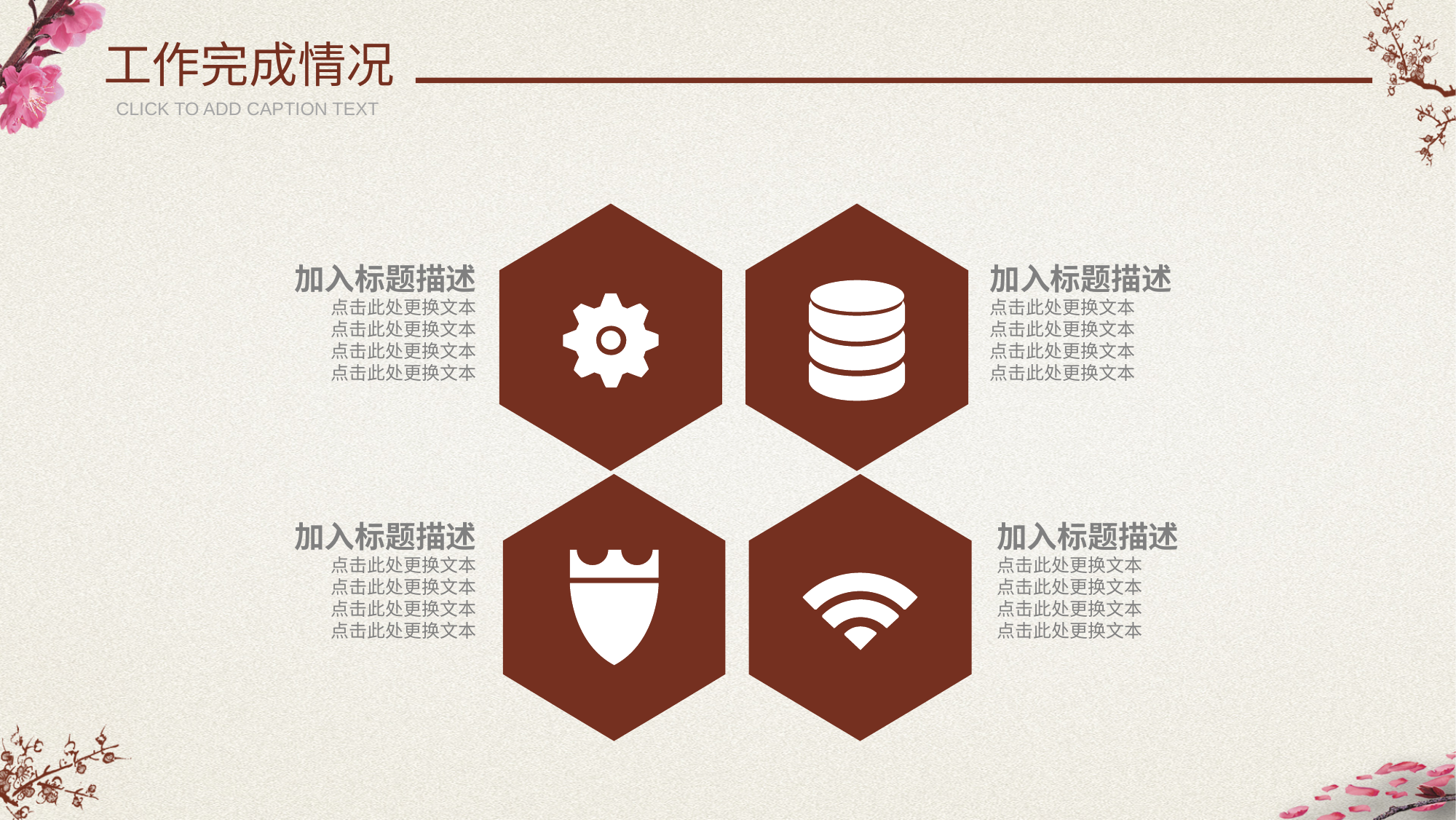

工作完成情况

CLICK TO ADD CAPTION TEXT

加入标题描述
点击此处更换文本
点击此处更换文本
点击此处更换文本
点击此处更换文本

加入标题描述
点击此处更换文本
点击此处更换文本
点击此处更换文本
点击此处更换文本

加入标题描述
点击此处更换文本
点击此处更换文本
点击此处更换文本
点击此处更换文本

加入标题描述
点击此处更换文本
点击此处更换文本
点击此处更换文本
点击此处更换文本